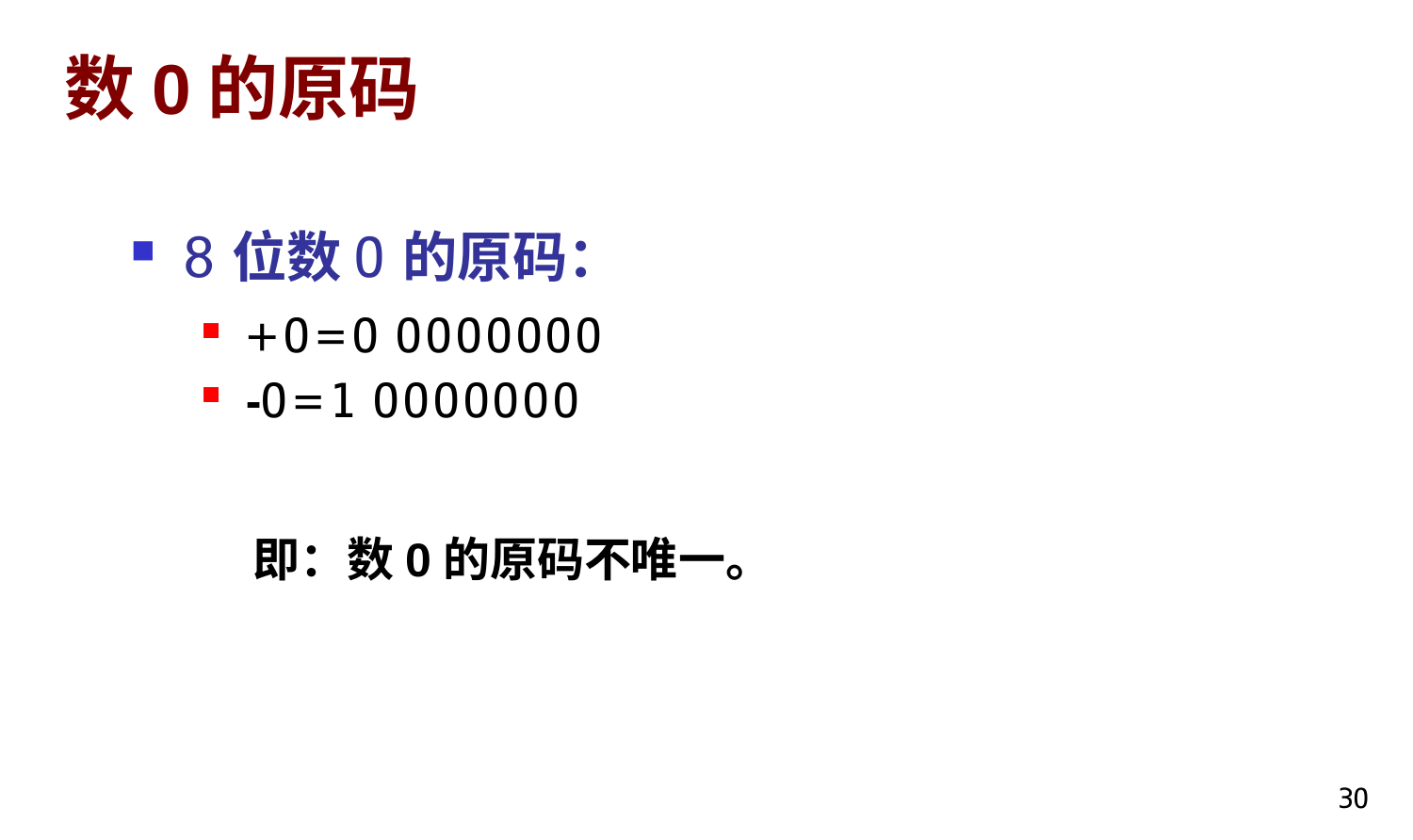

# 数0的原码
8位数0的原码：
+0=0 0000000
-0=1 0000000
 即：数0的原码不唯一。
30